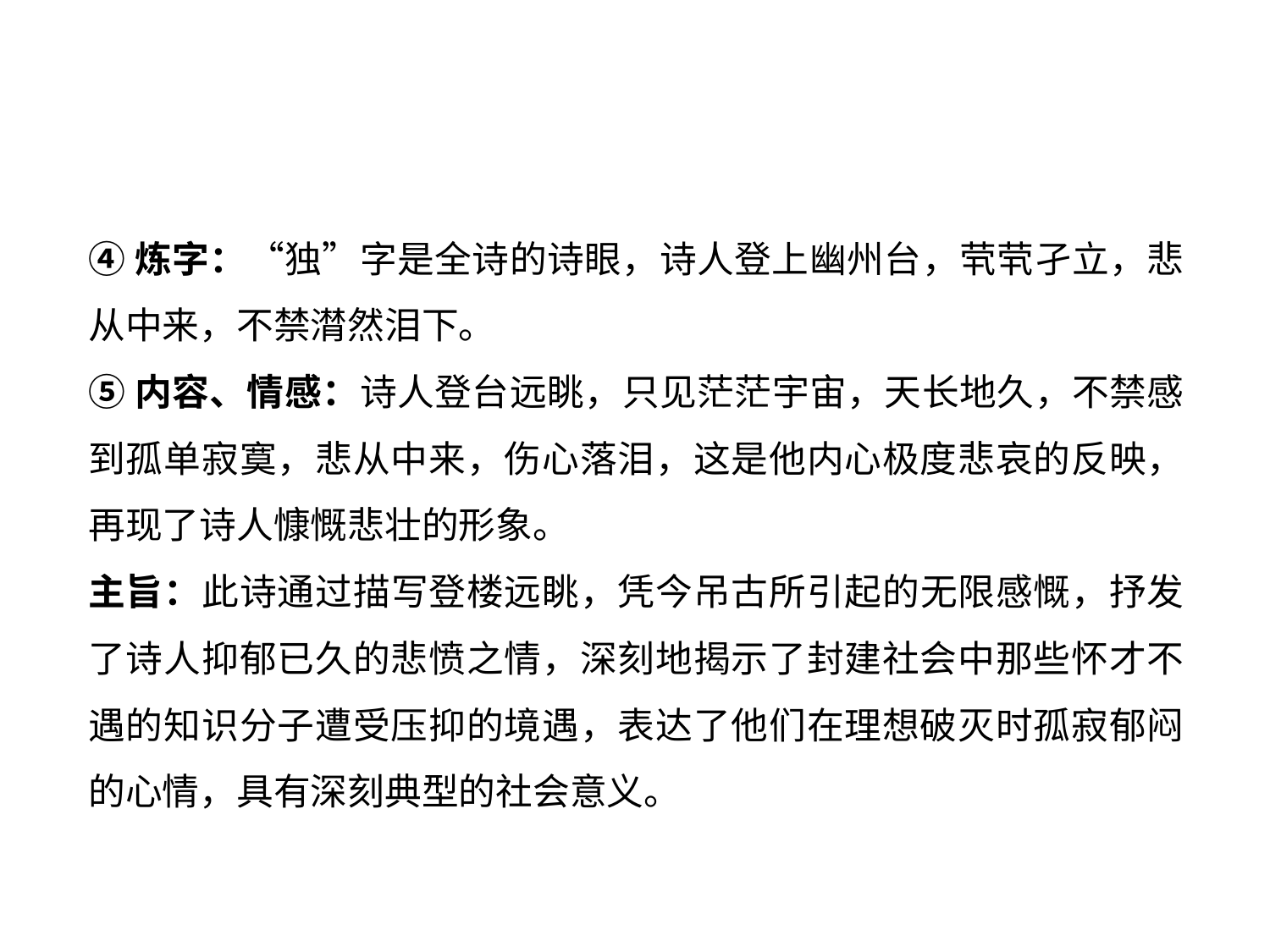

④炼字：“独”字是全诗的诗眼，诗人登上幽州台，茕茕孑立，悲从中来，不禁潸然泪下。
⑤内容、情感：诗人登台远眺，只见茫茫宇宙，天长地久，不禁感到孤单寂寞，悲从中来，伤心落泪，这是他内心极度悲哀的反映，再现了诗人慷慨悲壮的形象。
主旨：此诗通过描写登楼远眺，凭今吊古所引起的无限感慨，抒发了诗人抑郁已久的悲愤之情，深刻地揭示了封建社会中那些怀才不遇的知识分子遭受压抑的境遇，表达了他们在理想破灭时孤寂郁闷的心情，具有深刻典型的社会意义。